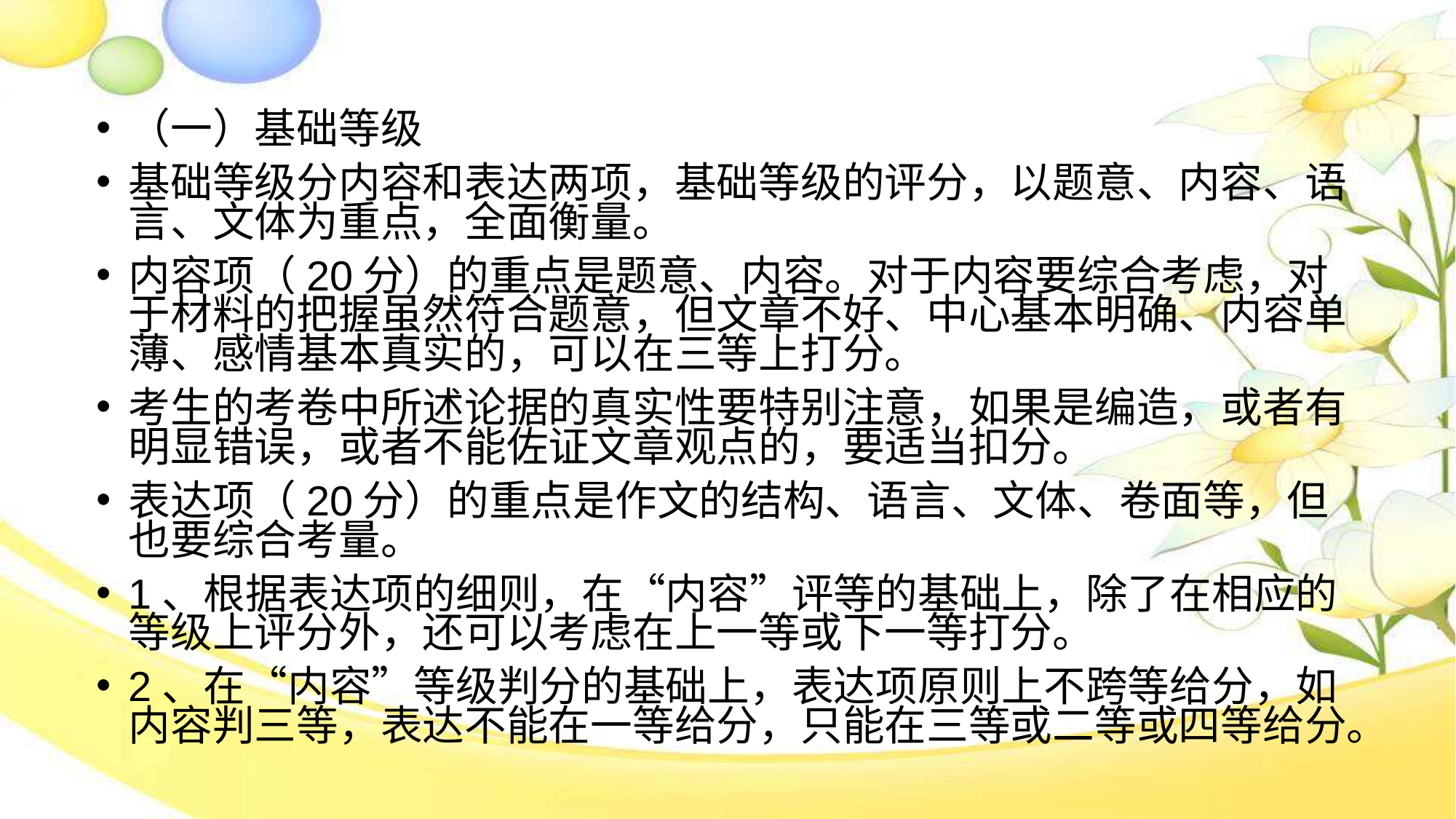

#
（一）基础等级
基础等级分内容和表达两项，基础等级的评分，以题意、内容、语言、文体为重点，全面衡量。
内容项（20分）的重点是题意、内容。对于内容要综合考虑，对于材料的把握虽然符合题意，但文章不好、中心基本明确、内容单薄、感情基本真实的，可以在三等上打分。
考生的考卷中所述论据的真实性要特别注意，如果是编造，或者有明显错误，或者不能佐证文章观点的，要适当扣分。
表达项（20分）的重点是作文的结构、语言、文体、卷面等，但也要综合考量。
1、根据表达项的细则，在“内容”评等的基础上，除了在相应的等级上评分外，还可以考虑在上一等或下一等打分。
2、在“内容”等级判分的基础上，表达项原则上不跨等给分，如内容判三等，表达不能在一等给分，只能在三等或二等或四等给分。